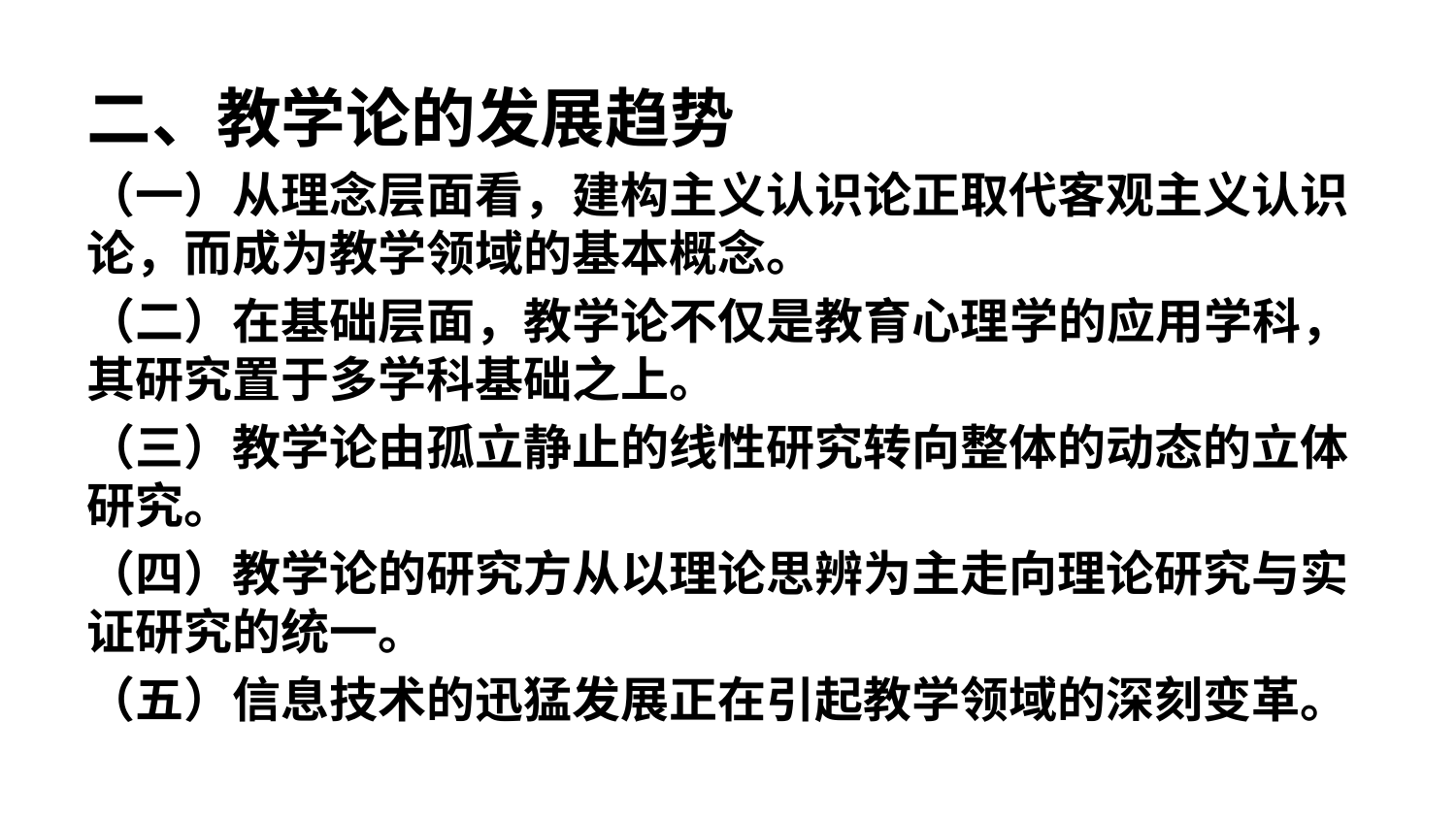

二、教学论的发展趋势
（一）从理念层面看，建构主义认识论正取代客观主义认识论，而成为教学领域的基本概念。
（二）在基础层面，教学论不仅是教育心理学的应用学科，其研究置于多学科基础之上。
（三）教学论由孤立静止的线性研究转向整体的动态的立体研究。
（四）教学论的研究方从以理论思辨为主走向理论研究与实证研究的统一。
（五）信息技术的迅猛发展正在引起教学领域的深刻变革。